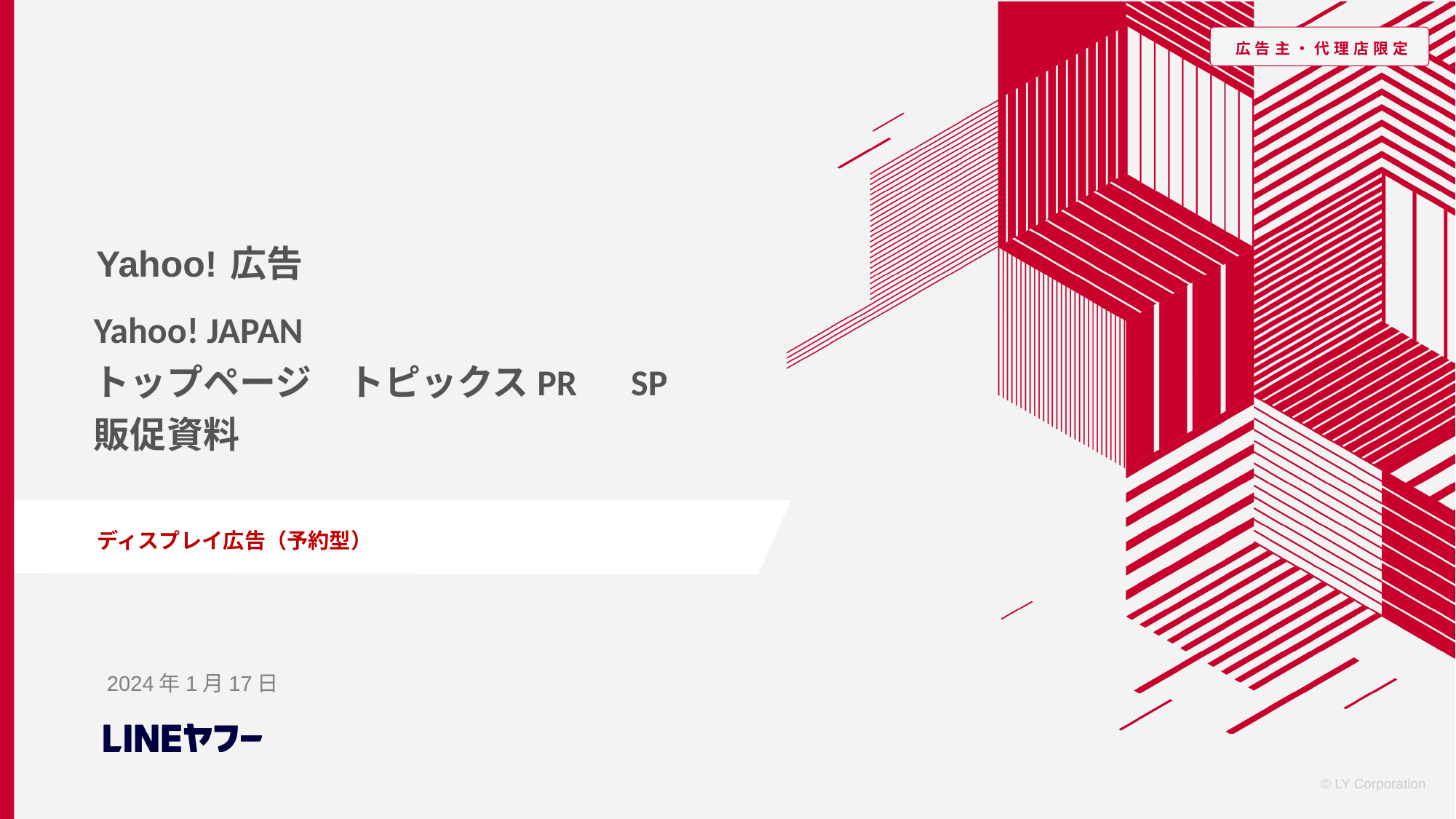

# Yahoo! JAPAN トップページ　トピックスPR　SP 販促資料
ディスプレイ広告（予約型）
2024年1月17日